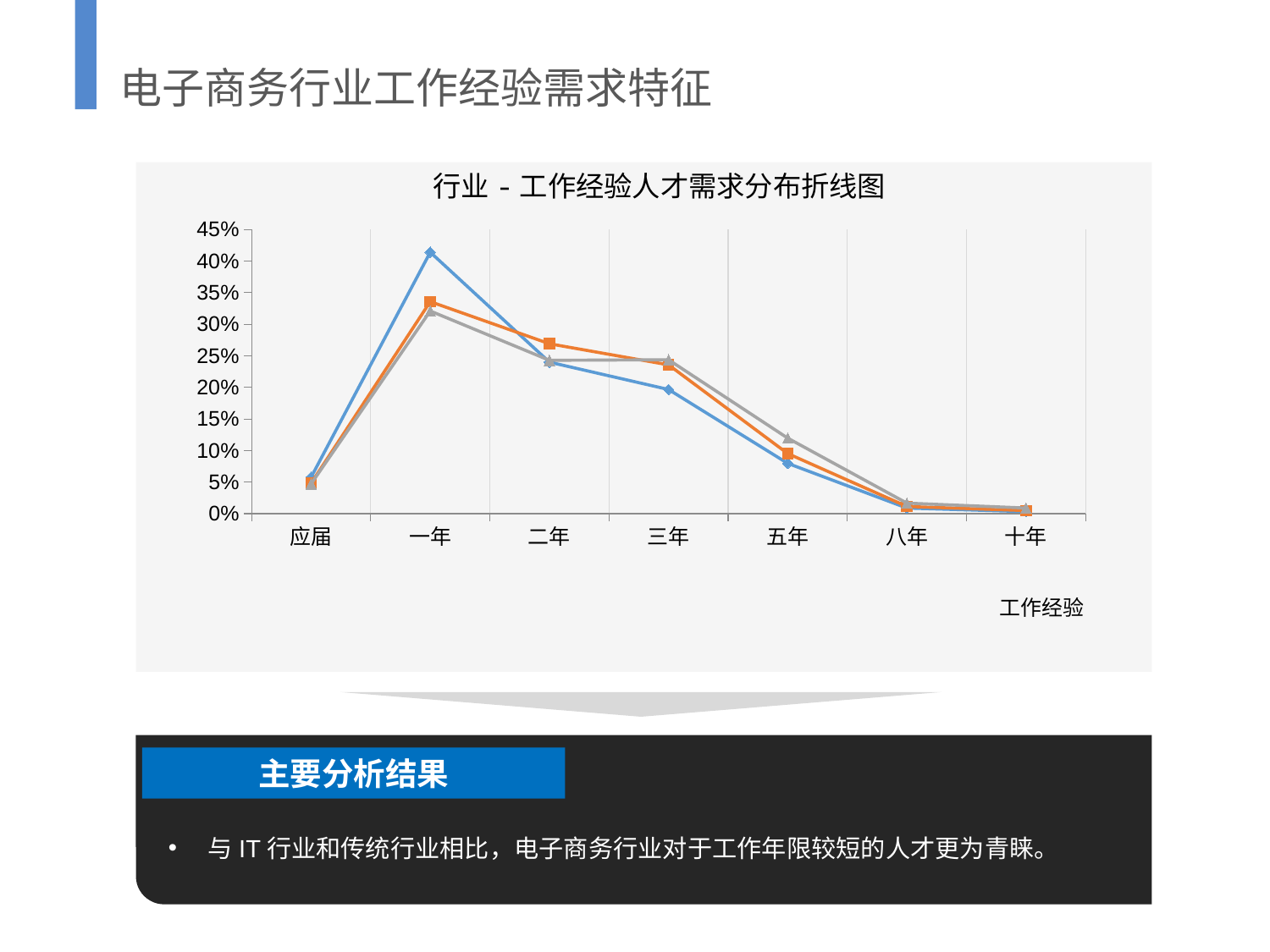

电子商务行业工作经验需求特征

行业-工作经验人才需求分布折线图

### Chart

| Category | 电子商务行业 | IT行业 | 传统行业 |
|---|---|---|---|
| 应届 | 0.057613109048723896 | 0.04807834591118824 | 0.04706046252438005 |
| 一年 | 0.41418213457076564 | 0.33588926106783973 | 0.32110615770409584 |
| 二年 | 0.24000870069605568 | 0.26911228594105224 | 0.2429646140986347 |
| 三年 | 0.1966792343387471 | 0.23571034612642425 | 0.24378657007522986 |
| 五年 | 0.07962587006960557 | 0.09510741622610544 | 0.11962942323767066 |
| 八年 | 0.00872969837587007 | 0.011286438785530758 | 0.016592365561437727 |
| 十年 | 0.0031612529002320185 | 0.0048159059418593705 | 0.00886040679855113 |

主要分析结果
与IT行业和传统行业相比，电子商务行业对于工作年限较短的人才更为青睐。